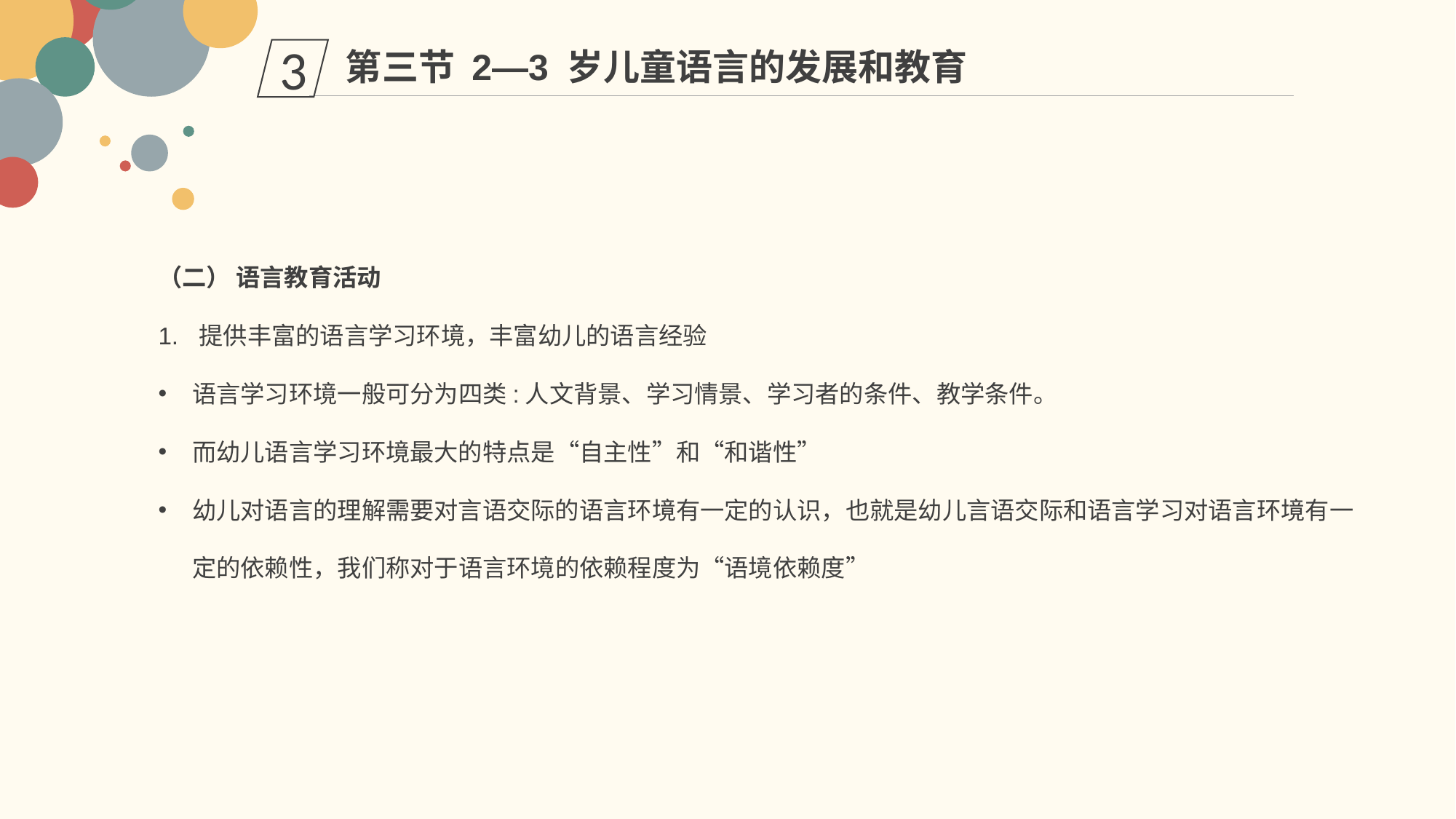

第三节 2—3 岁儿童语言的发展和教育
3
（二） 语言教育活动
提供丰富的语言学习环境，丰富幼儿的语言经验
语言学习环境一般可分为四类:人文背景、学习情景、学习者的条件、教学条件。
而幼儿语言学习环境最大的特点是“自主性”和“和谐性”
幼儿对语言的理解需要对言语交际的语言环境有一定的认识，也就是幼儿言语交际和语言学习对语言环境有一定的依赖性，我们称对于语言环境的依赖程度为“语境依赖度”